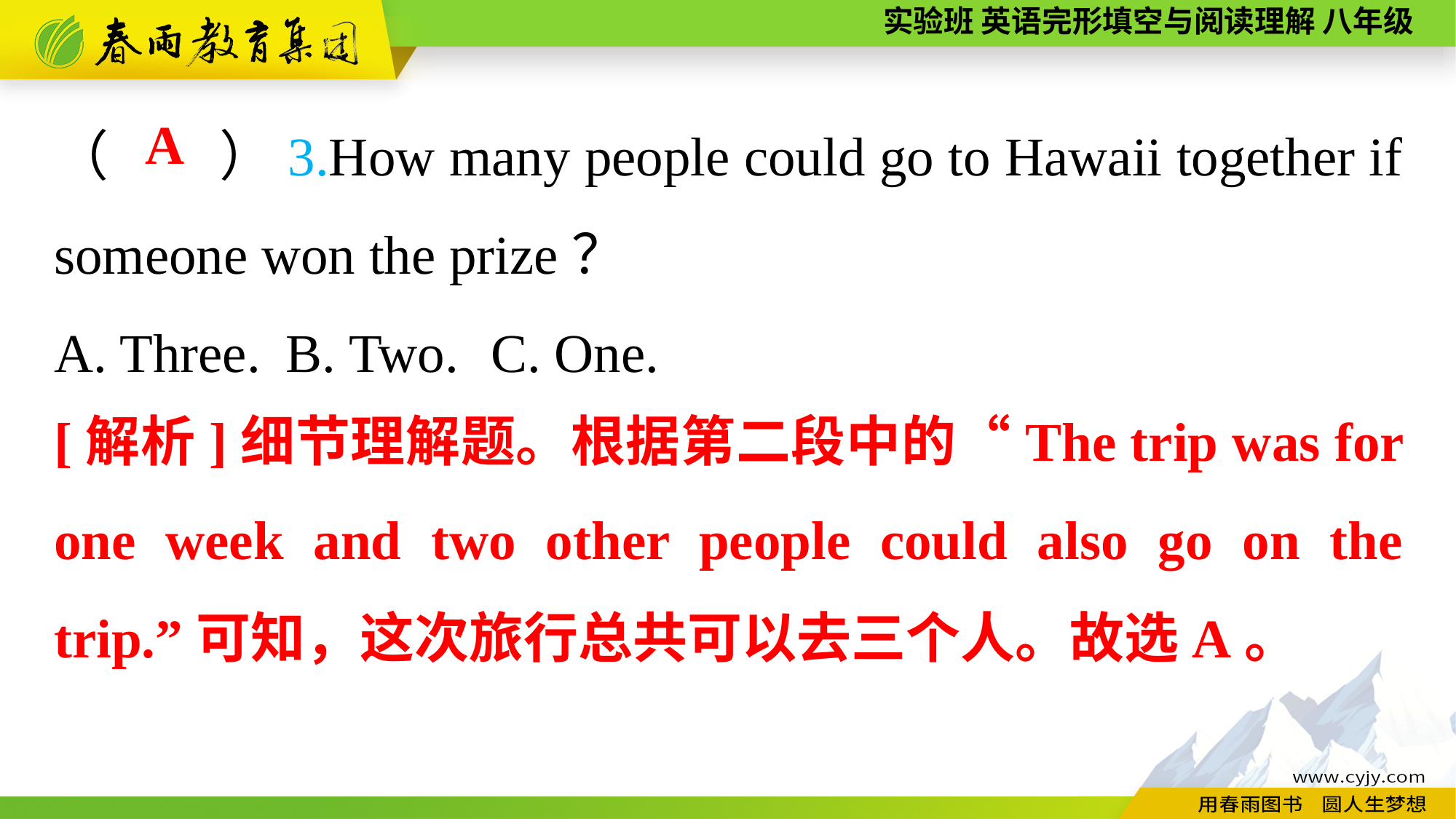

（　　）3.How many people could go to Hawaii together if someone won the prize？
A. Three.	 B. Two.	C. One.
A
[解析]细节理解题。根据第二段中的“The trip was for one week and two other people could also go on the trip.”可知，这次旅行总共可以去三个人。故选A。